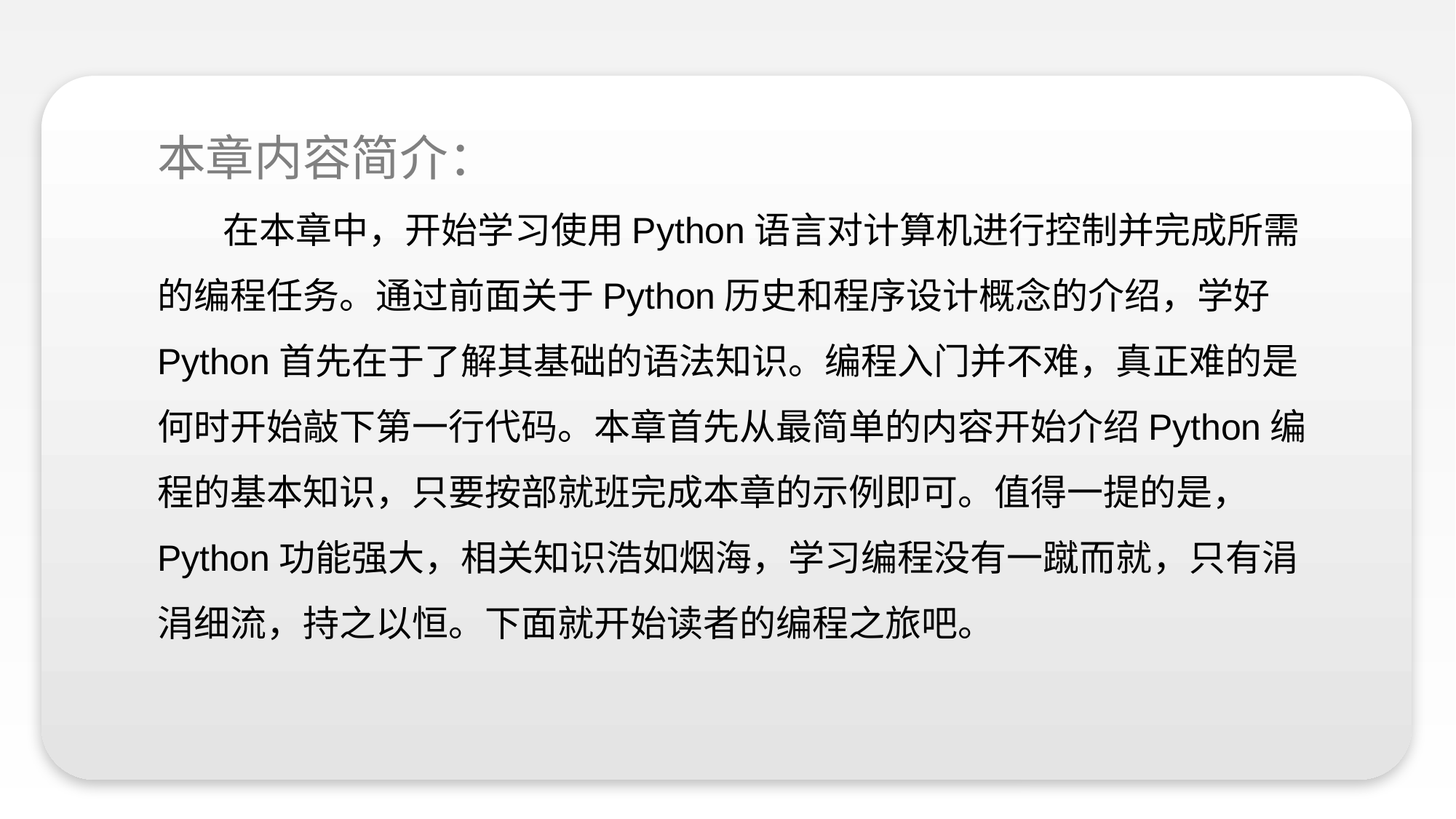

本章内容简介：
       在本章中，开始学习使用Python语言对计算机进行控制并完成所需的编程任务。通过前面关于Python历史和程序设计概念的介绍，学好Python首先在于了解其基础的语法知识。编程入门并不难，真正难的是何时开始敲下第一行代码。本章首先从最简单的内容开始介绍Python编程的基本知识，只要按部就班完成本章的示例即可。值得一提的是， Python功能强大，相关知识浩如烟海，学习编程没有一蹴而就，只有涓涓细流，持之以恒。下面就开始读者的编程之旅吧。